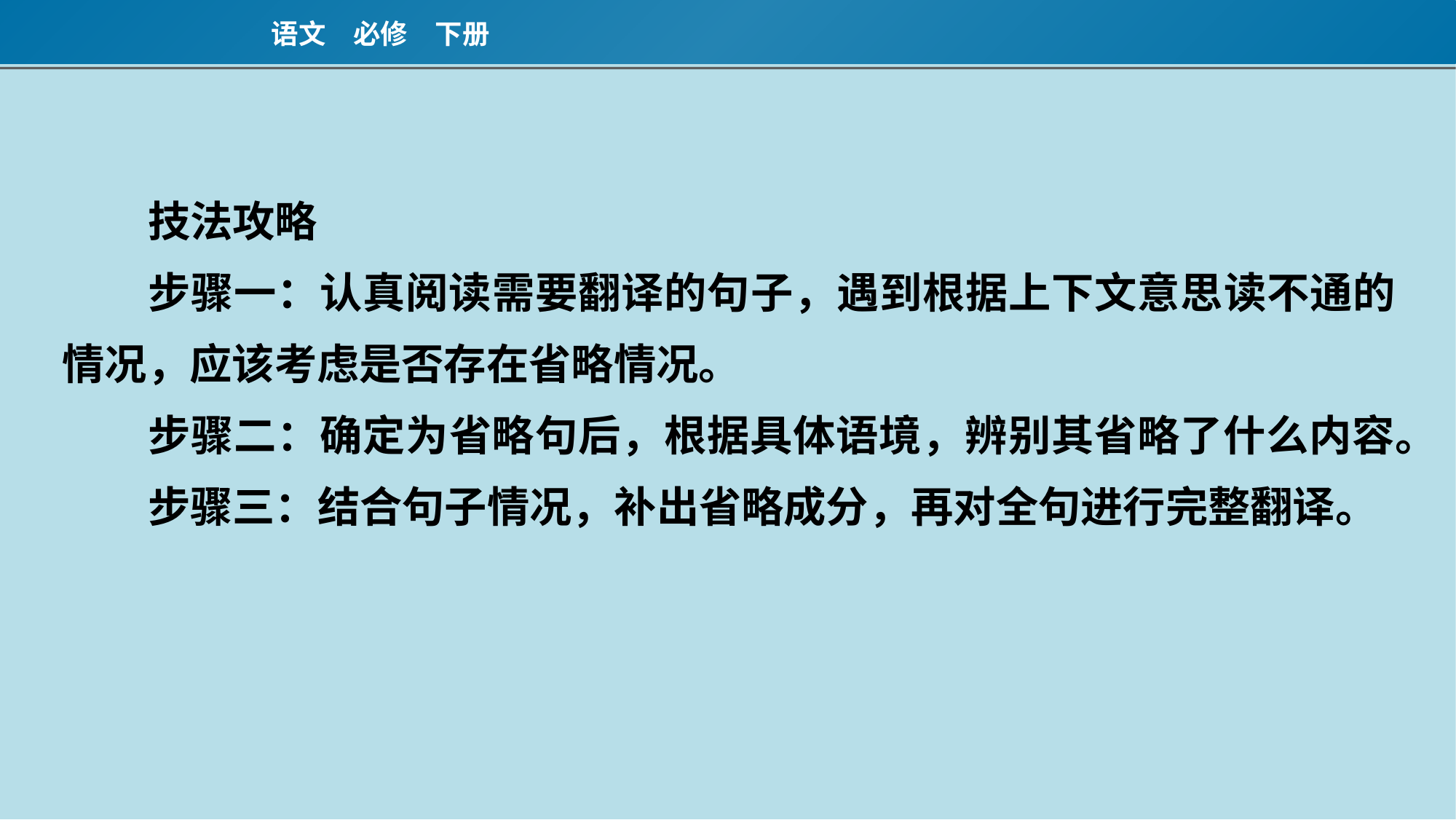

技法攻略
步骤一：认真阅读需要翻译的句子，遇到根据上下文意思读不通的情况，应该考虑是否存在省略情况。
步骤二：确定为省略句后，根据具体语境，辨别其省略了什么内容。
步骤三：结合句子情况，补出省略成分，再对全句进行完整翻译。